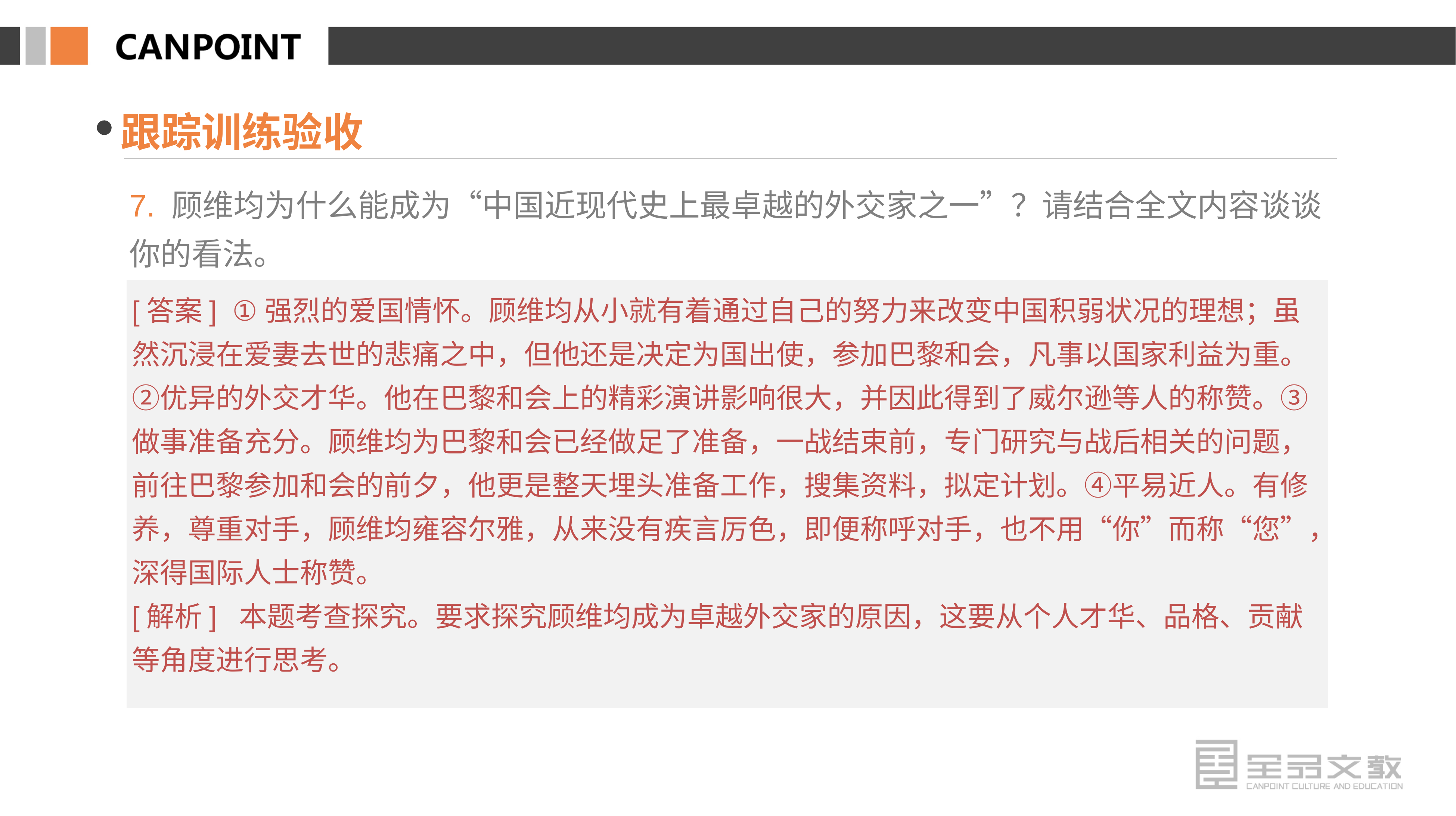

跟踪训练验收

7. 顾维均为什么能成为“中国近现代史上最卓越的外交家之一”？请结合全文内容谈谈你的看法。

[答案]  ①强烈的爱国情怀。顾维均从小就有着通过自己的努力来改变中国积弱状况的理想；虽然沉浸在爱妻去世的悲痛之中，但他还是决定为国出使，参加巴黎和会，凡事以国家利益为重。②优异的外交才华。他在巴黎和会上的精彩演讲影响很大，并因此得到了威尔逊等人的称赞。③做事准备充分。顾维均为巴黎和会已经做足了准备，一战结束前，专门研究与战后相关的问题，前往巴黎参加和会的前夕，他更是整天埋头准备工作，搜集资料，拟定计划。④平易近人。有修养，尊重对手，顾维均雍容尔雅，从来没有疾言厉色，即便称呼对手，也不用“你”而称“您”，深得国际人士称赞。
[解析]  本题考查探究。要求探究顾维均成为卓越外交家的原因，这要从个人才华、品格、贡献等角度进行思考。